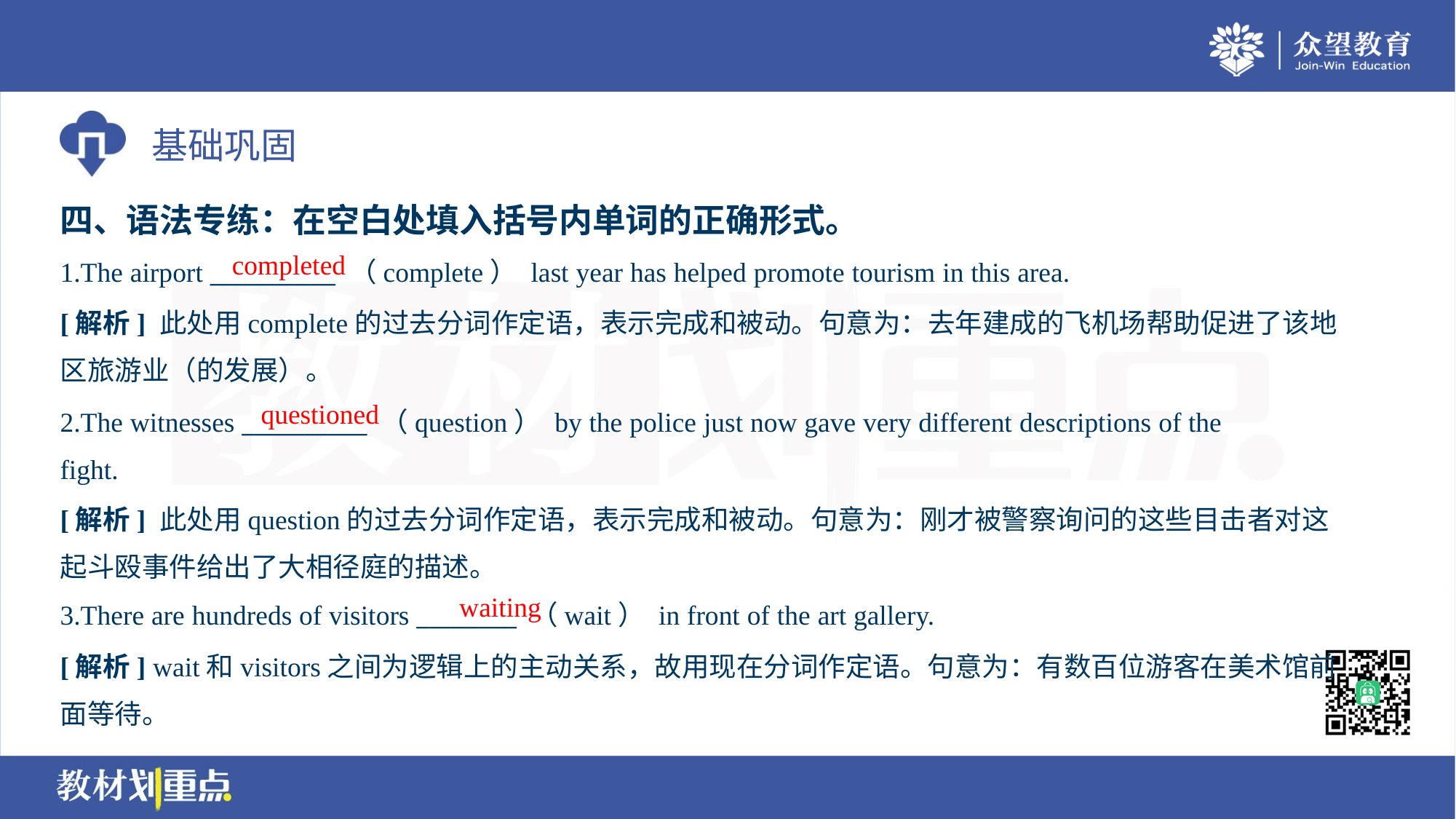

四、语法专练：在空白处填入括号内单词的正确形式。
completed
1.The airport __________ （complete） last year has helped promote tourism in this area.
[解析] 此处用complete的过去分词作定语，表示完成和被动。句意为：去年建成的飞机场帮助促进了该地
区旅游业（的发展）。
questioned
2.The witnesses __________ （question） by the police just now gave very different descriptions of the
fight.
[解析] 此处用question的过去分词作定语，表示完成和被动。句意为：刚才被警察询问的这些目击者对这
起斗殴事件给出了大相径庭的描述。
waiting
3.There are hundreds of visitors ________ （wait） in front of the art gallery.
[解析] wait和visitors之间为逻辑上的主动关系，故用现在分词作定语。句意为：有数百位游客在美术馆前
面等待。